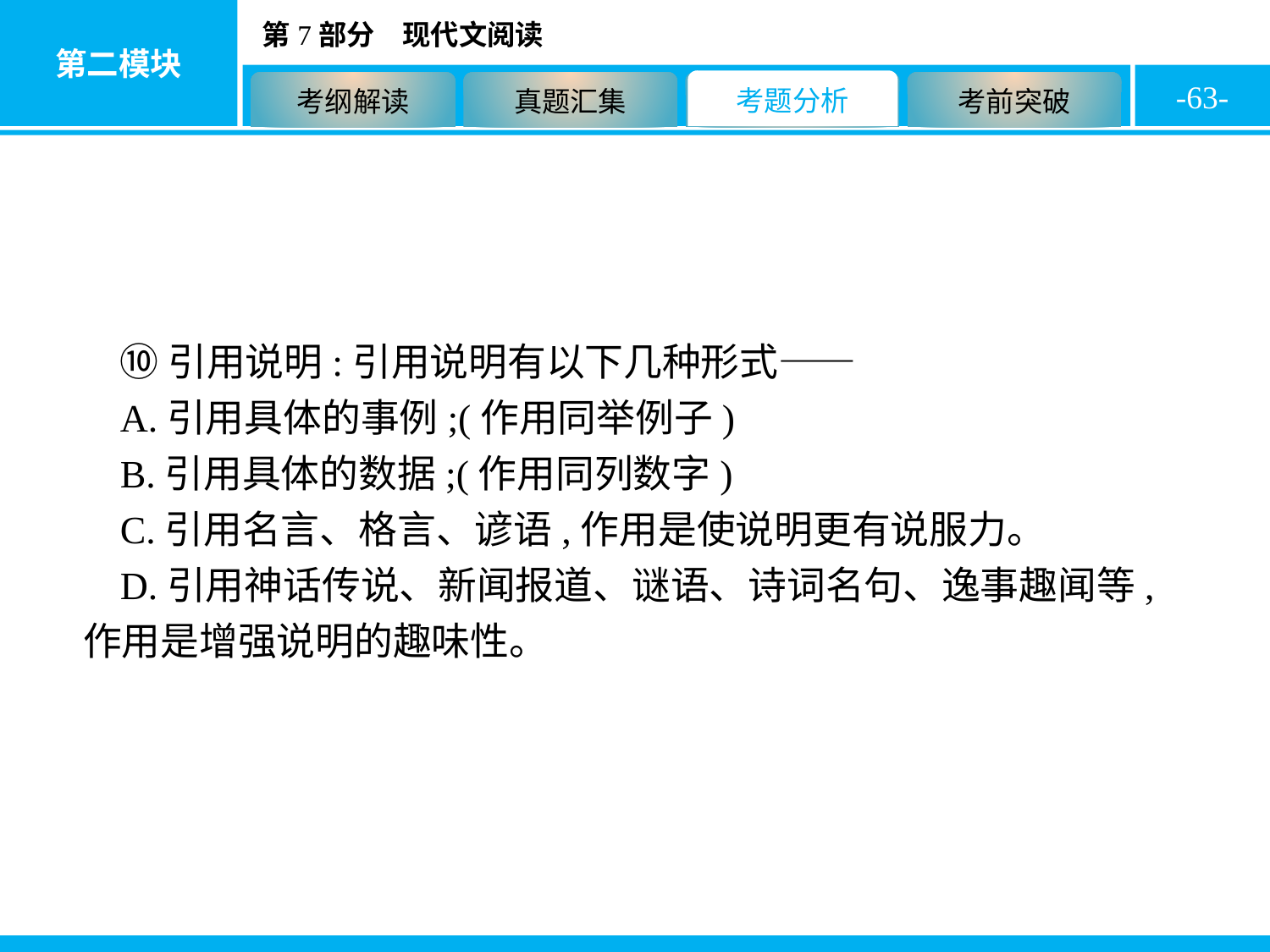

-63-
⑩引用说明:引用说明有以下几种形式——
A.引用具体的事例;(作用同举例子)
B.引用具体的数据;(作用同列数字)
C.引用名言、格言、谚语,作用是使说明更有说服力。
D.引用神话传说、新闻报道、谜语、诗词名句、逸事趣闻等,作用是增强说明的趣味性。